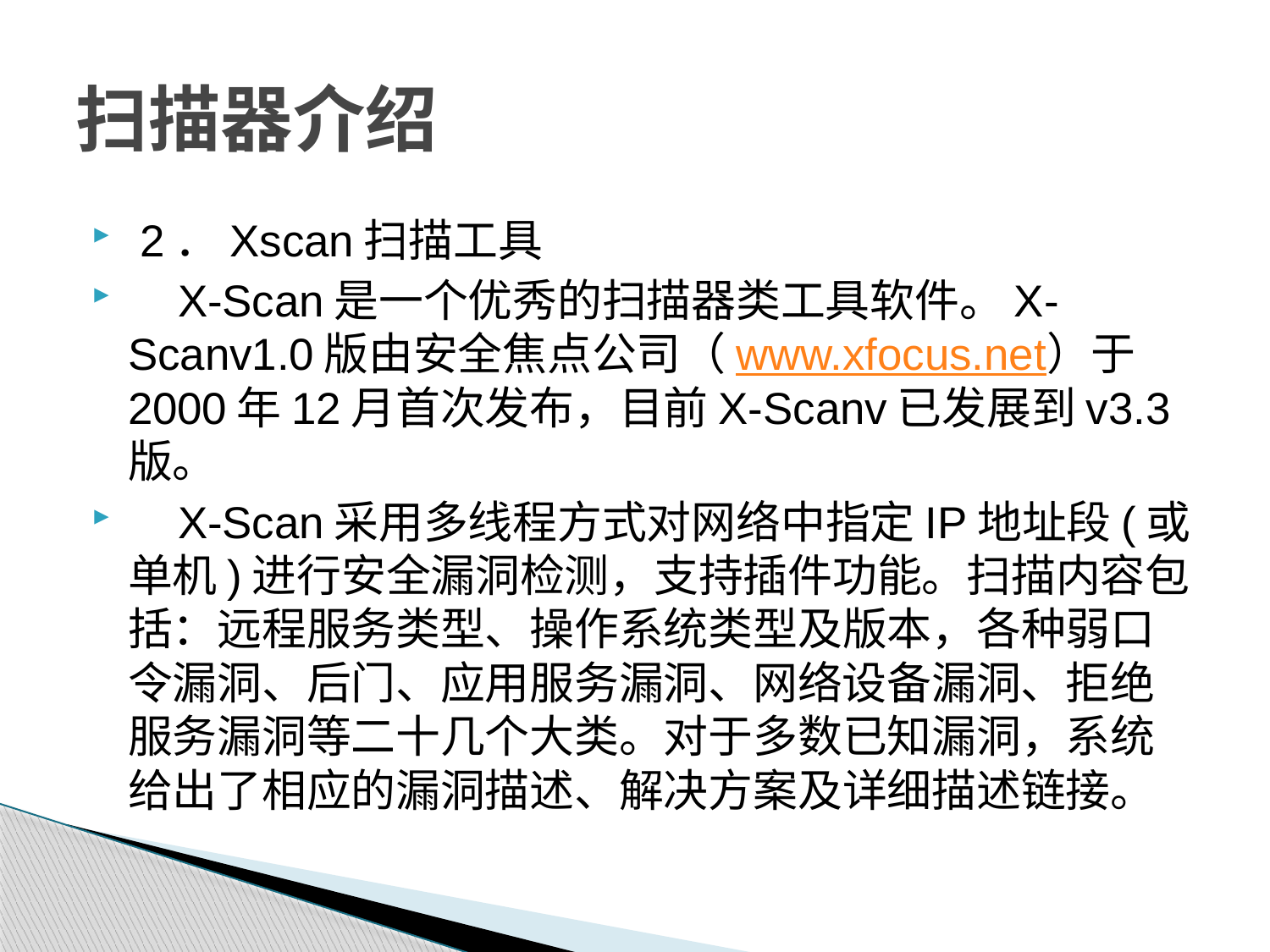

# 扫描器介绍
 2．Xscan扫描工具
    X-Scan是一个优秀的扫描器类工具软件。X-Scanv1.0版由安全焦点公司（www.xfocus.net）于2000年12月首次发布，目前X-Scanv已发展到v3.3版。
    X-Scan采用多线程方式对网络中指定IP地址段(或单机)进行安全漏洞检测，支持插件功能。扫描内容包括：远程服务类型、操作系统类型及版本，各种弱口令漏洞、后门、应用服务漏洞、网络设备漏洞、拒绝服务漏洞等二十几个大类。对于多数已知漏洞，系统给出了相应的漏洞描述、解决方案及详细描述链接。